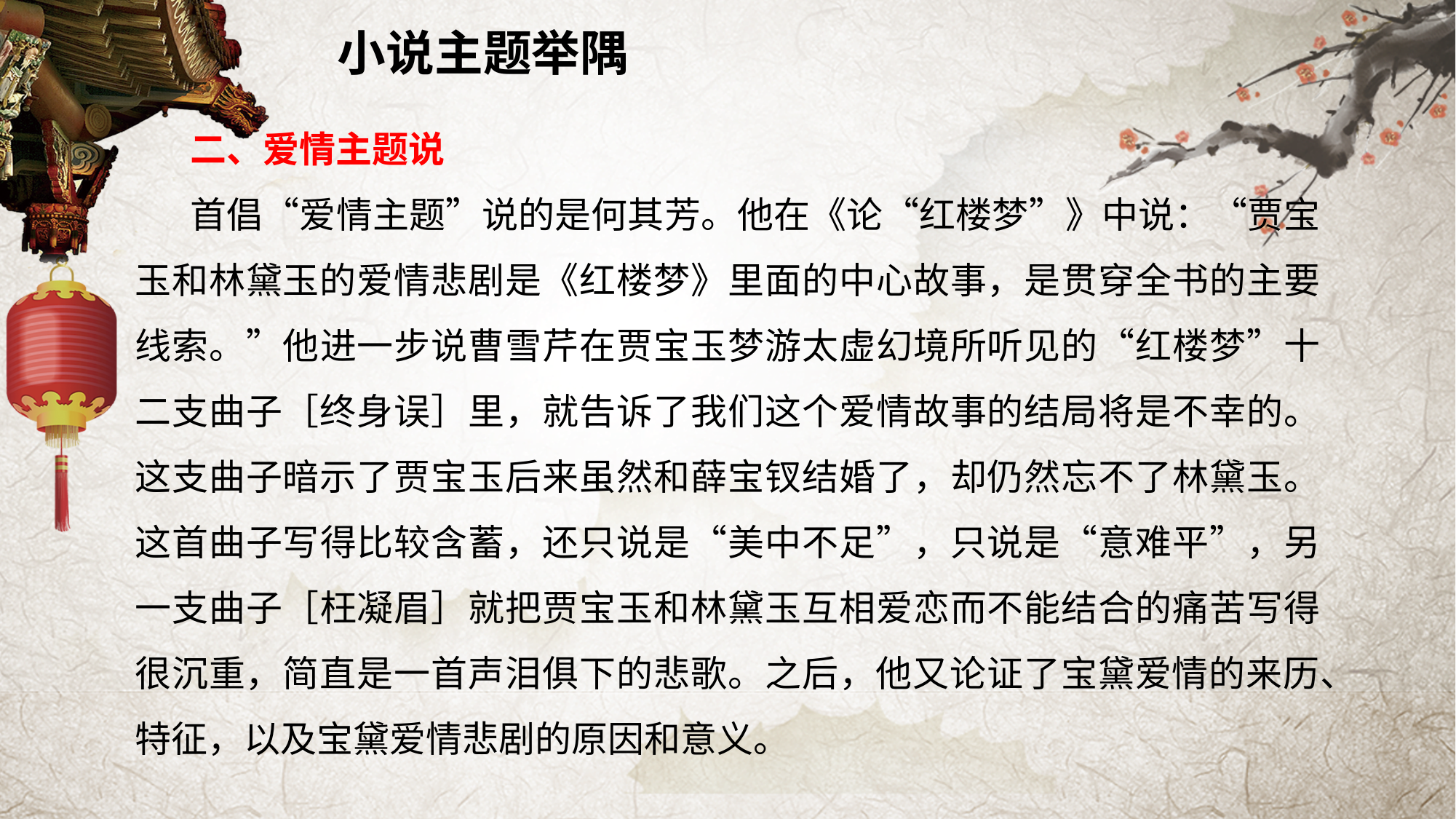

小说主题举隅
二、爱情主题说
首倡“爱情主题”说的是何其芳。他在《论“红楼梦”》中说：“贾宝玉和林黛玉的爱情悲剧是《红楼梦》里面的中心故事，是贯穿全书的主要线索。”他进一步说曹雪芹在贾宝玉梦游太虚幻境所听见的“红楼梦”十二支曲子［终身误］里，就告诉了我们这个爱情故事的结局将是不幸的。这支曲子暗示了贾宝玉后来虽然和薛宝钗结婚了，却仍然忘不了林黛玉。这首曲子写得比较含蓄，还只说是“美中不足”，只说是“意难平”，另一支曲子［枉凝眉］就把贾宝玉和林黛玉互相爱恋而不能结合的痛苦写得很沉重，简直是一首声泪俱下的悲歌。之后，他又论证了宝黛爱情的来历、特征，以及宝黛爱情悲剧的原因和意义。